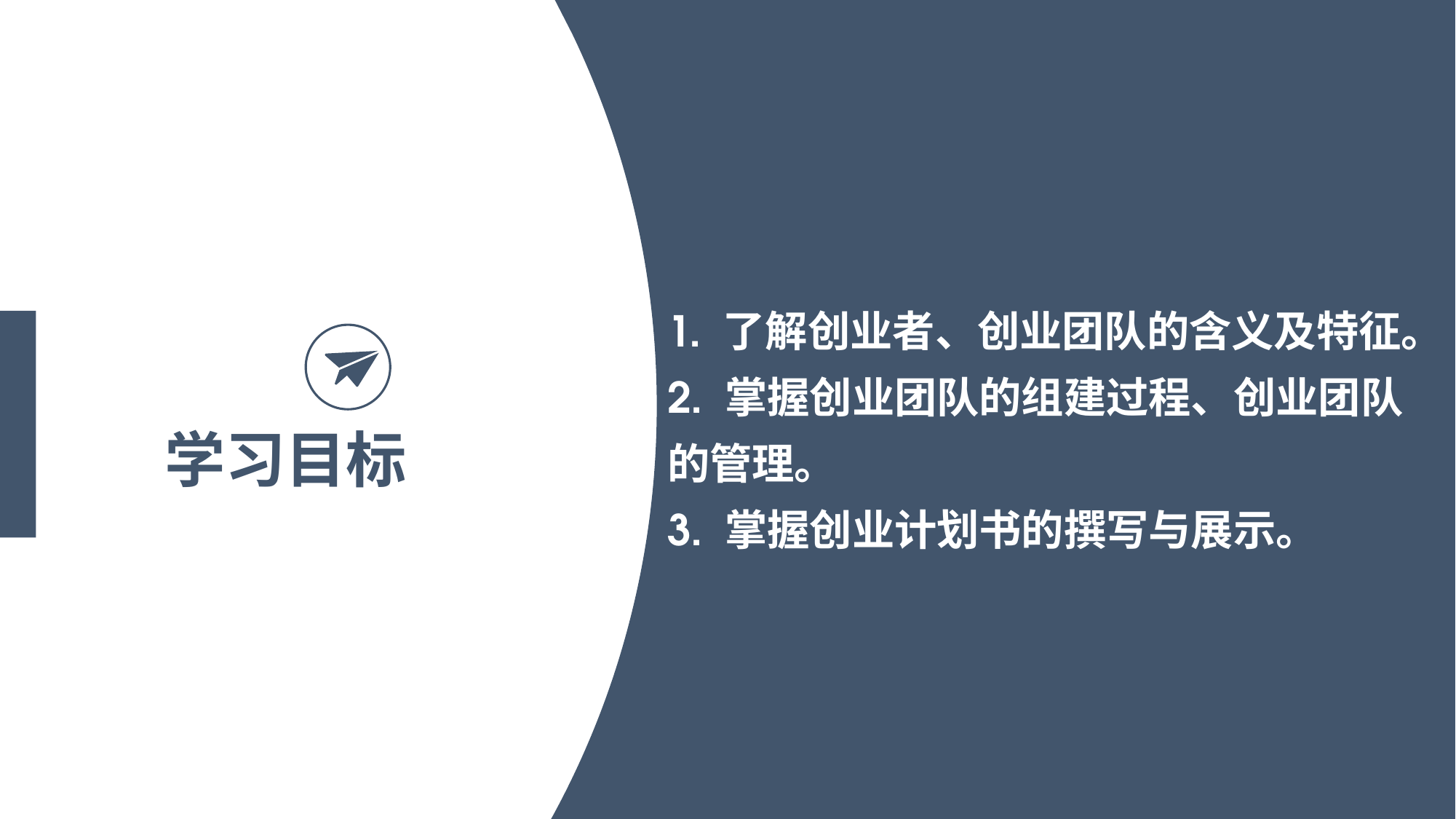

1. 了解创业者、创业团队的含义及特征。
2. 掌握创业团队的组建过程、创业团队的管理。
3. 掌握创业计划书的撰写与展示。

学习目标